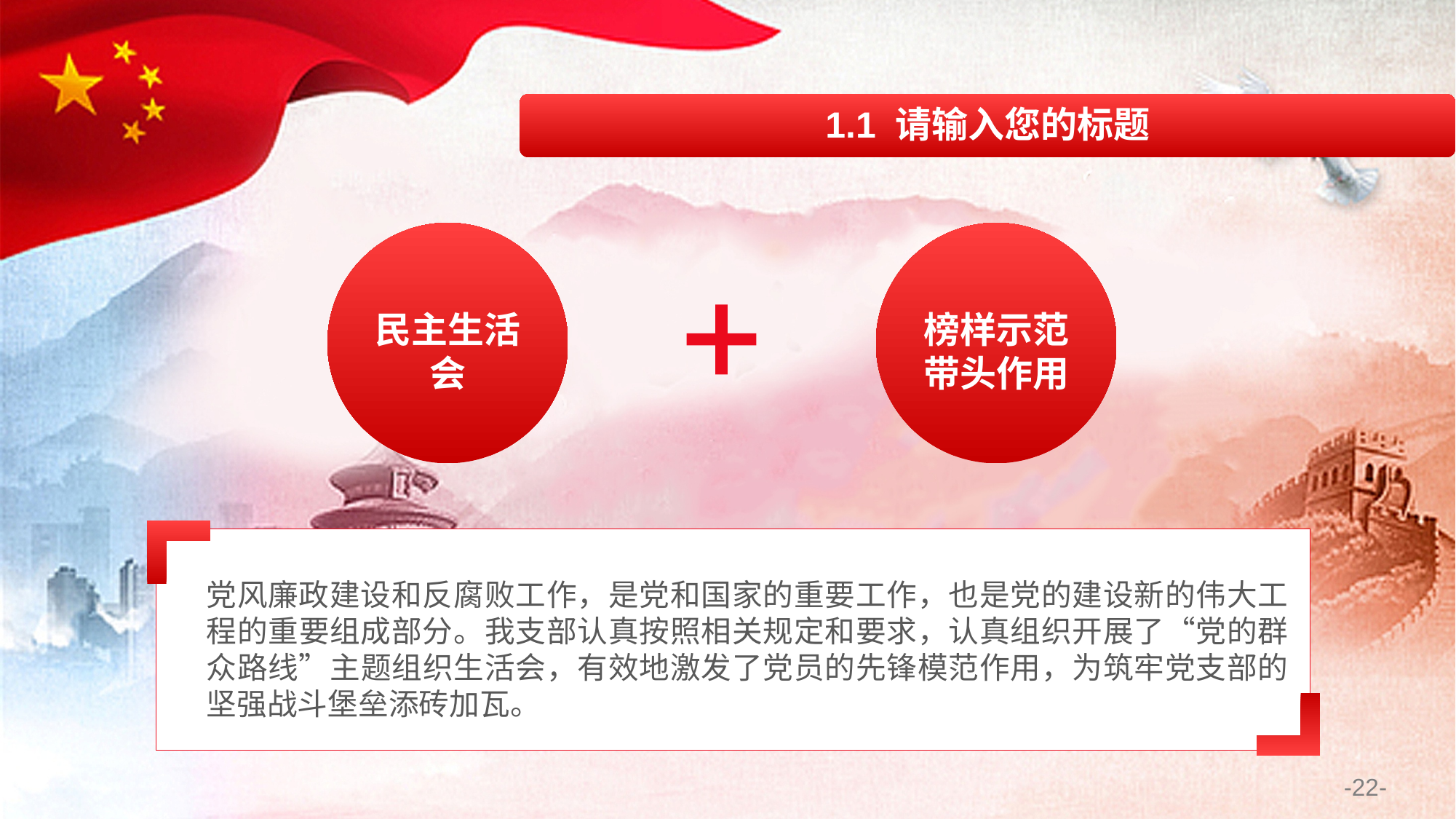

1.1 请输入您的标题

民主生活会

榜样示范带头作用

党风廉政建设和反腐败工作，是党和国家的重要工作，也是党的建设新的伟大工程的重要组成部分。我支部认真按照相关规定和要求，认真组织开展了“党的群众路线”主题组织生活会，有效地激发了党员的先锋模范作用，为筑牢党支部的坚强战斗堡垒添砖加瓦。